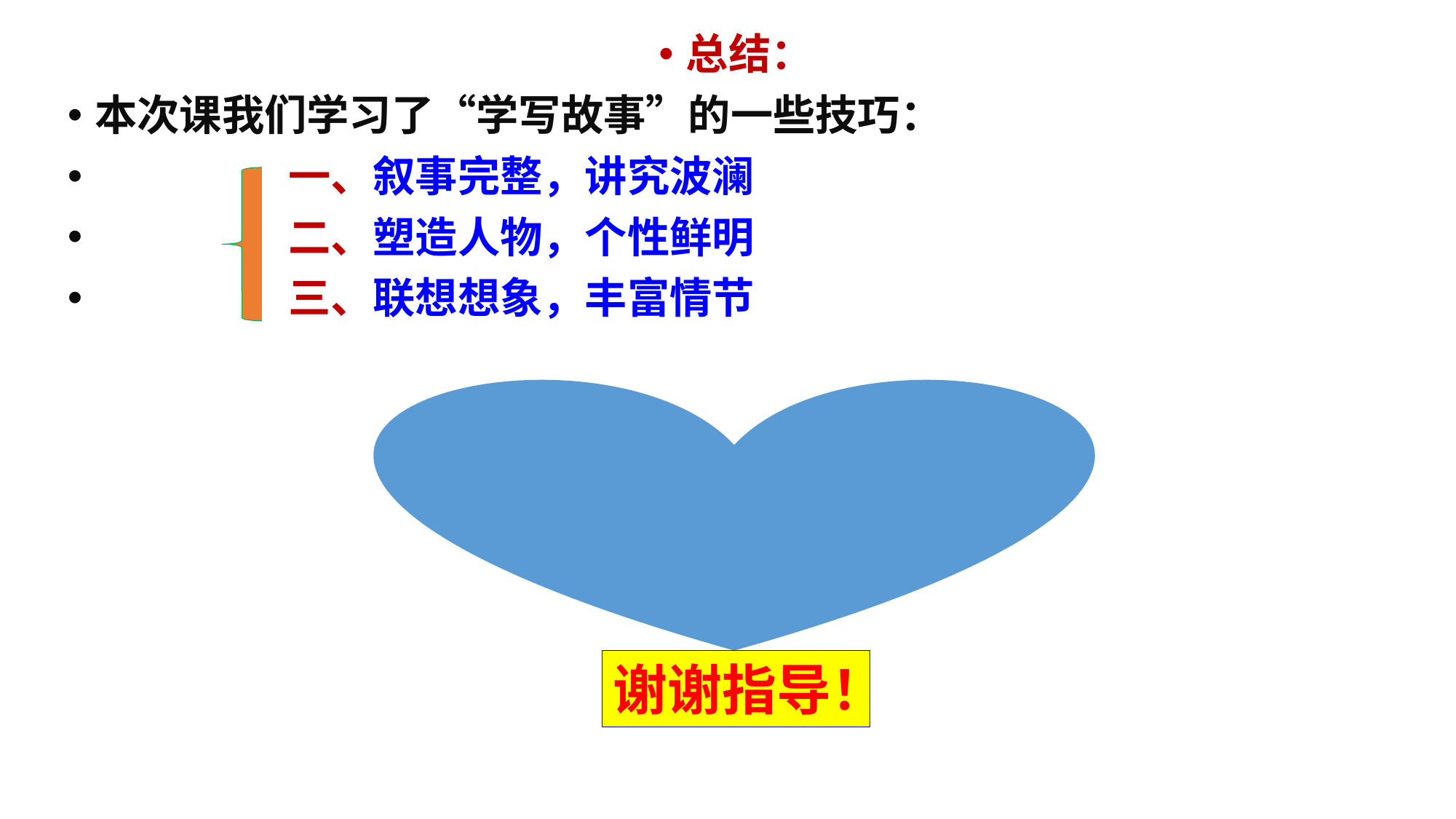

总结：
本次课我们学习了“学写故事”的一些技巧：
                   一、叙事完整，讲究波澜
                   二、塑造人物，个性鲜明
                   三、联想想象，丰富情节

谢谢指导！